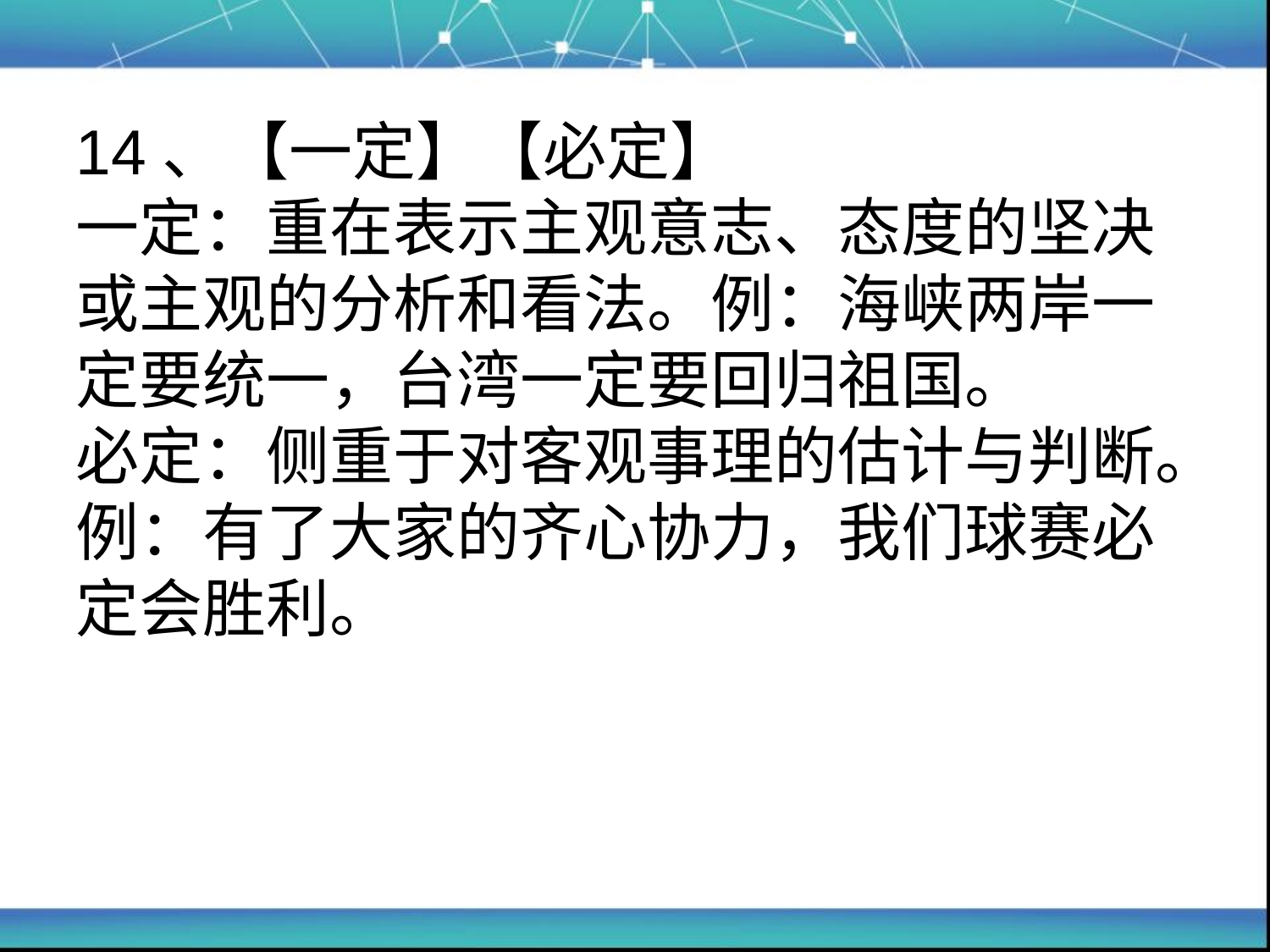

# 14、【一定】【必定】 一定：重在表示主观意志、态度的坚决或主观的分析和看法。例：海峡两岸一定要统一，台湾一定要回归祖国。 必定：侧重于对客观事理的估计与判断。例：有了大家的齐心协力，我们球赛必定会胜利。